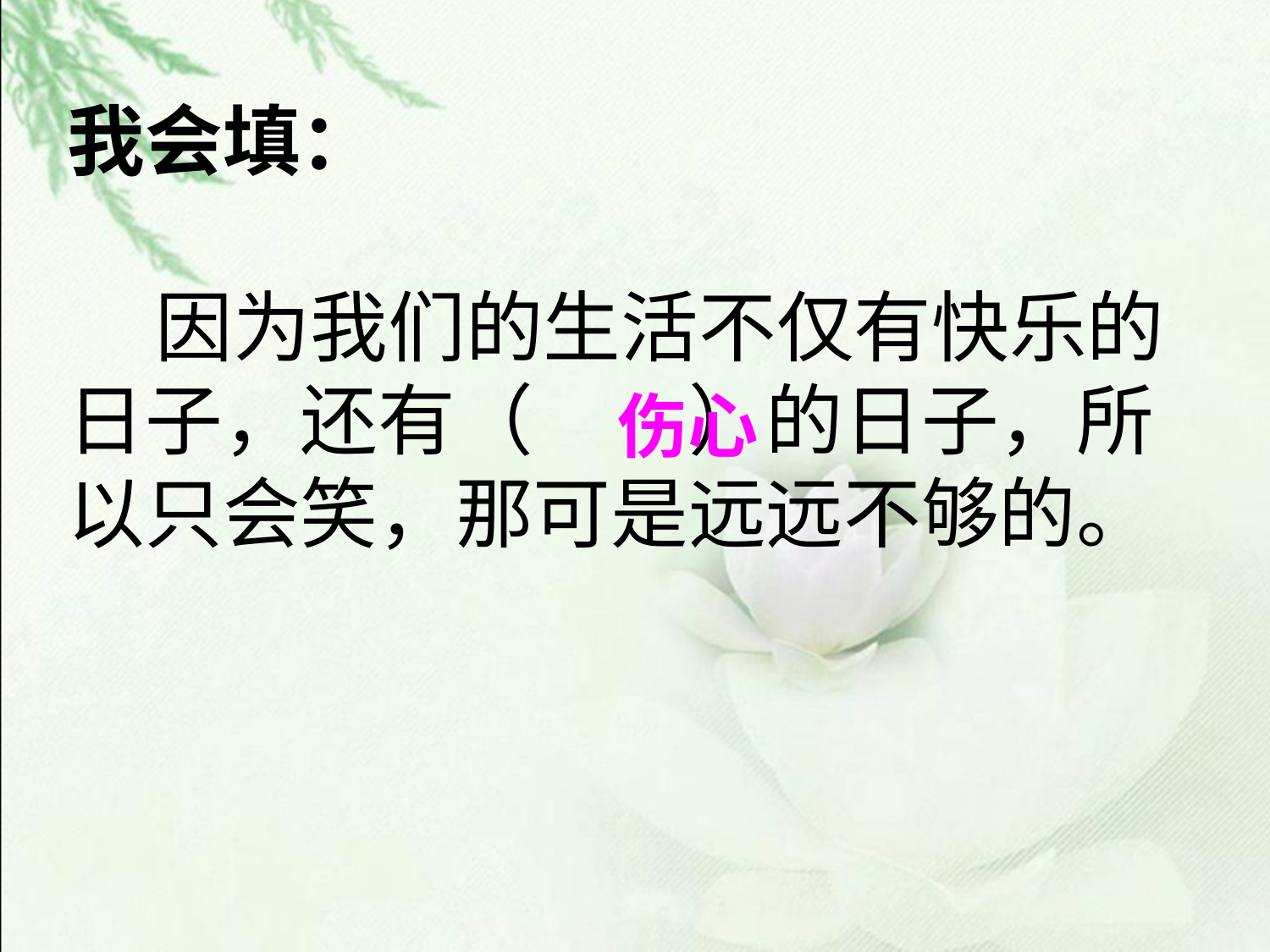

我会填：

    因为我们的生活不仅有快乐的日子，还有（　　）的日子，所以只会笑，那可是远远不够的。
伤心